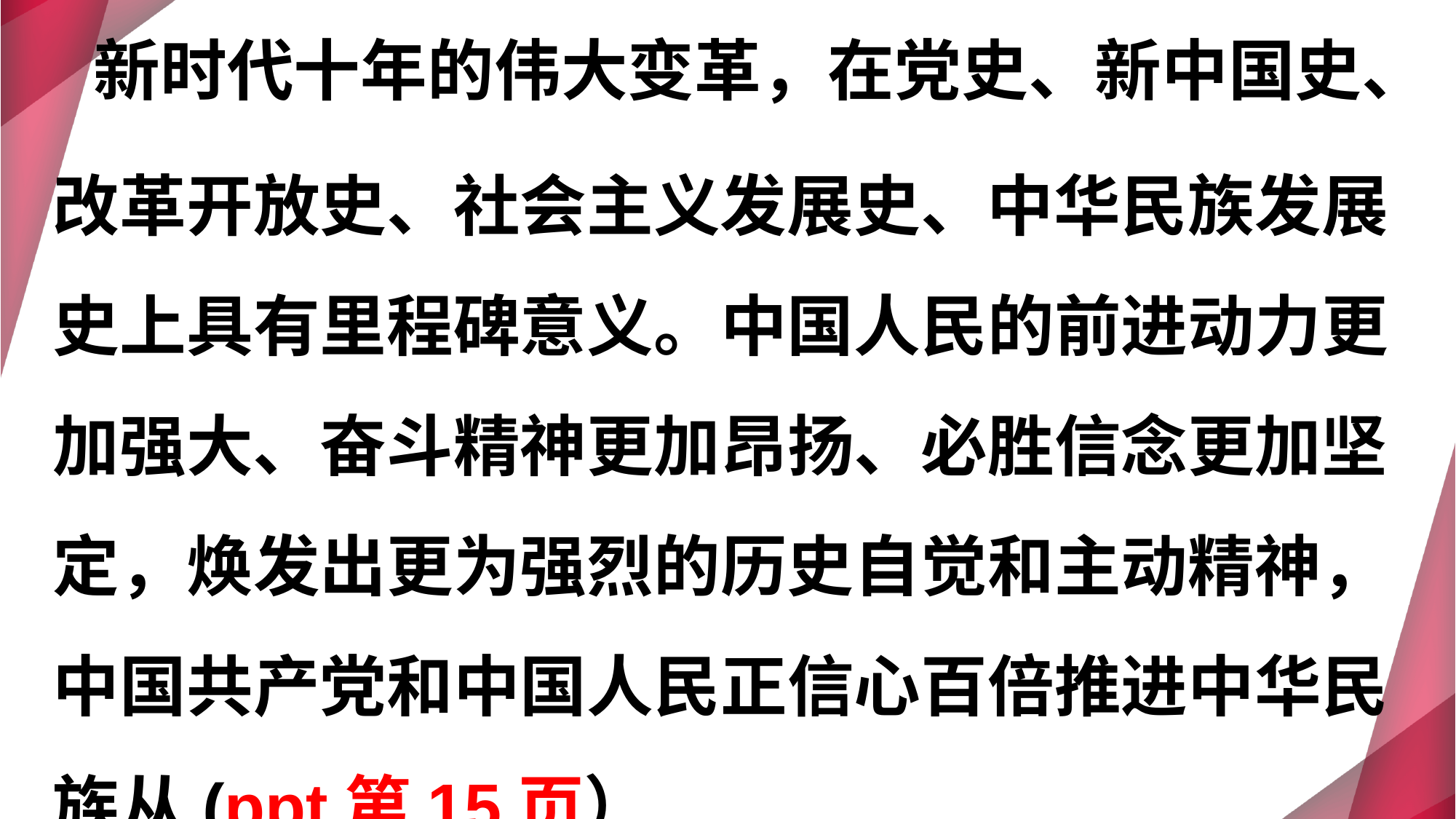

新时代十年的伟大变革，在党史、新中国史、
改革开放史、社会主义发展史、中华民族发展史上具有里程碑意义。中国人民的前进动力更加强大、奋斗精神更加昂扬、必胜信念更加坚定，焕发出更为强烈的历史自觉和主动精神，中国共产党和中国人民正信心百倍推进中华民族从(ppt第15页）